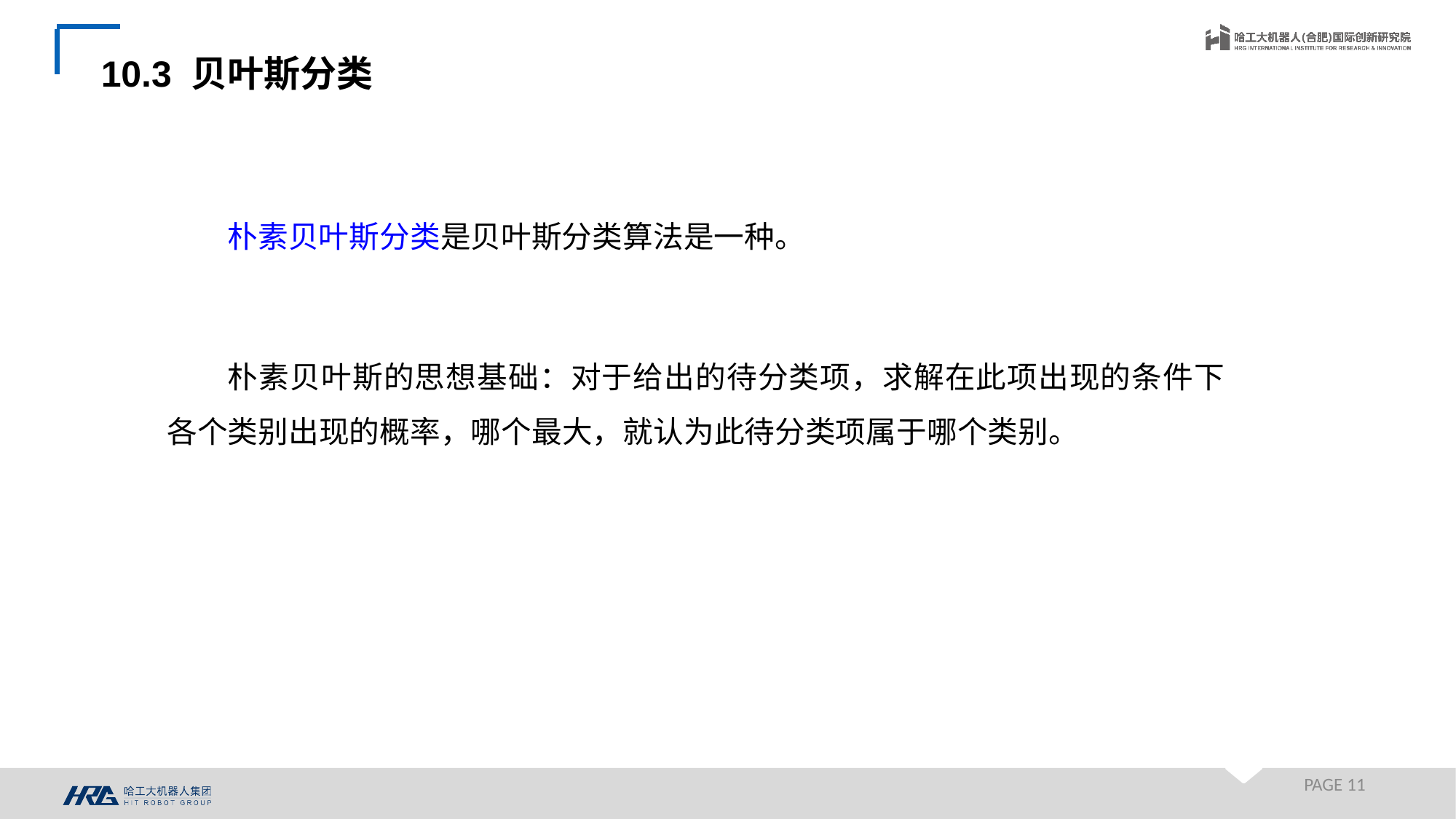

10.3 贝叶斯分类
朴素贝叶斯分类是贝叶斯分类算法是一种。
朴素贝叶斯的思想基础：对于给出的待分类项，求解在此项出现的条件下各个类别出现的概率，哪个最大，就认为此待分类项属于哪个类别。